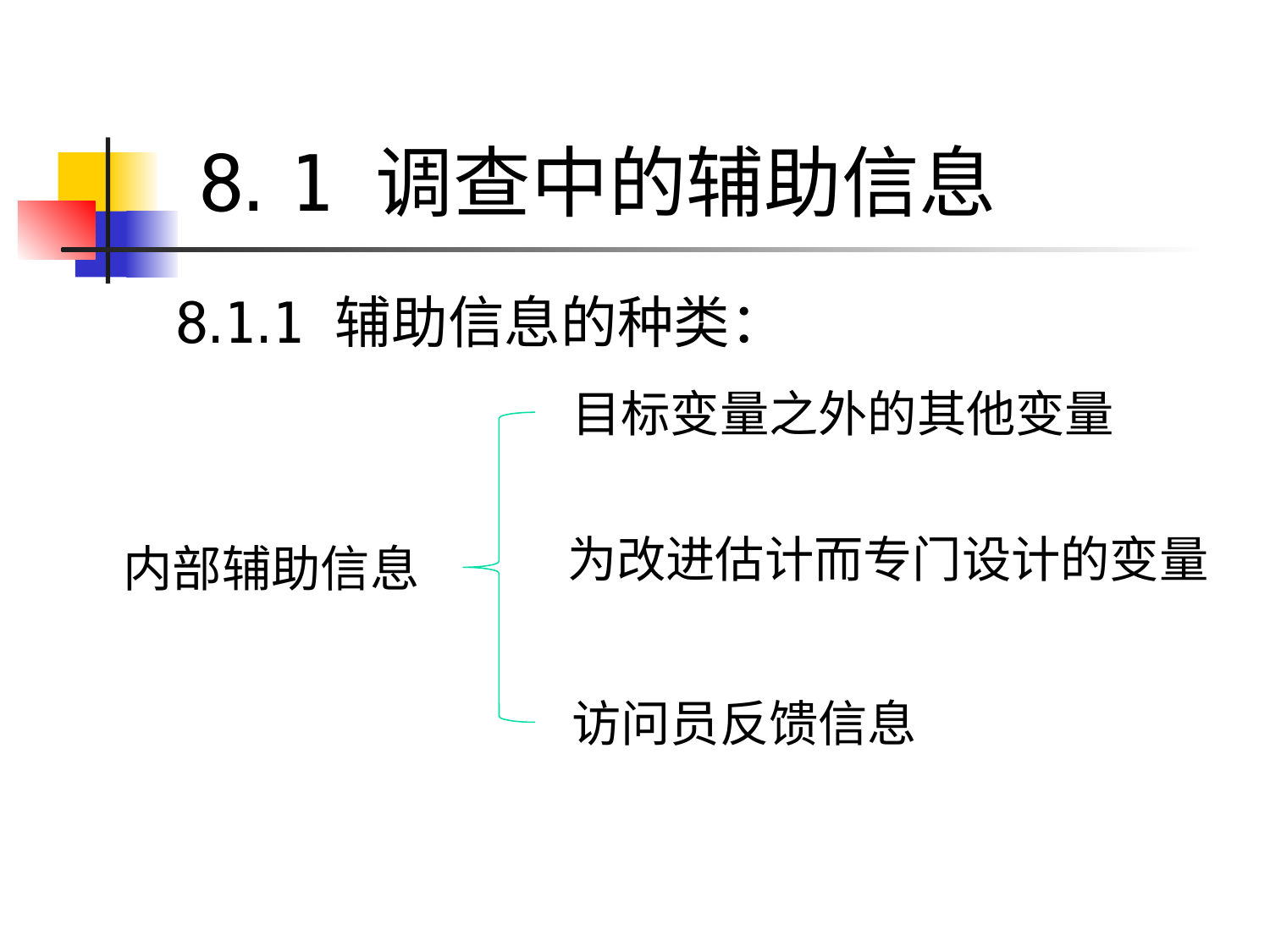

# 8. 1 调查中的辅助信息
8.1.1 辅助信息的种类：

目标变量之外的其他变量

为改进估计而专门设计的变量
内部辅助信息
访问员反馈信息